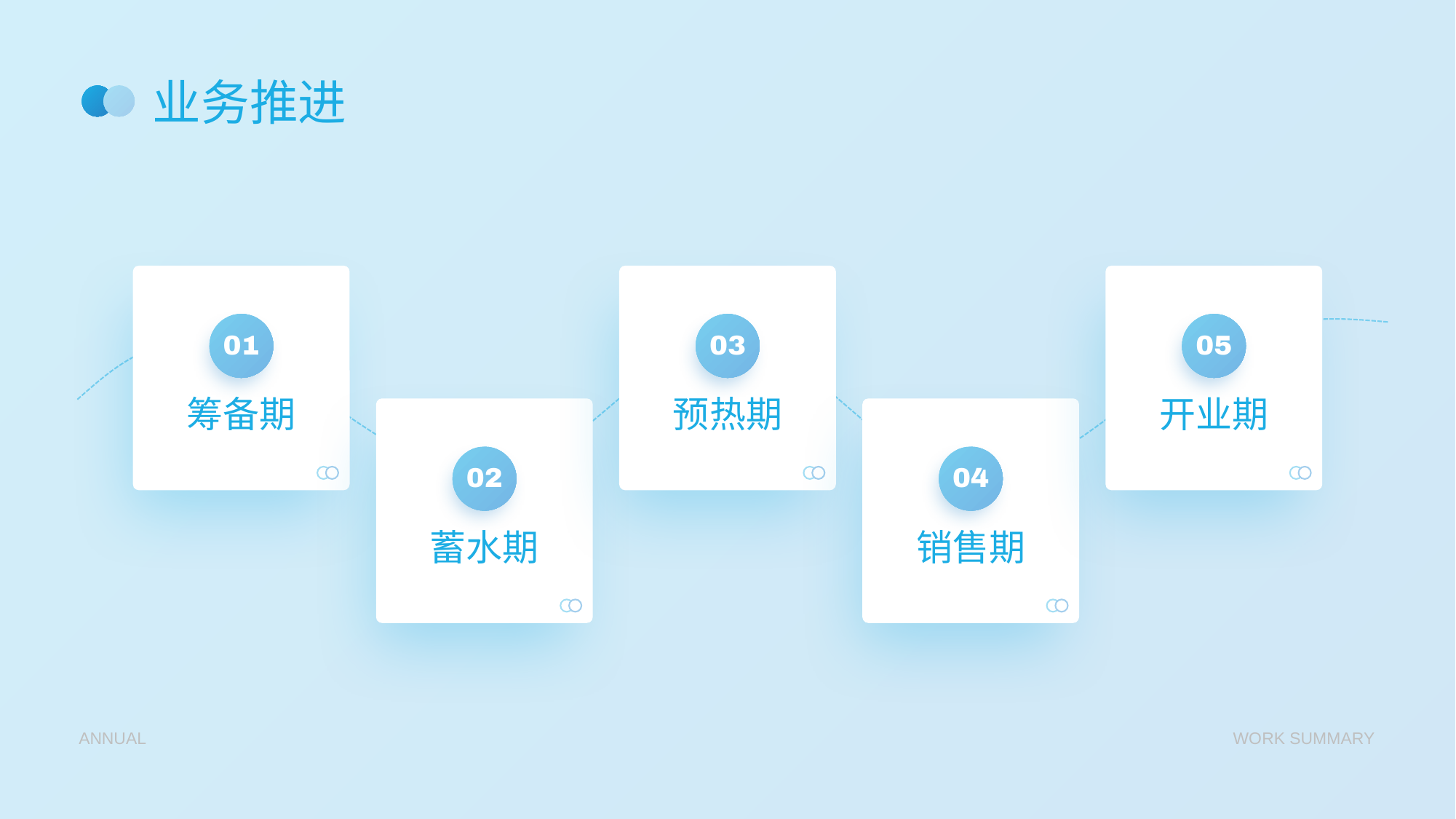

# 业务推进

01
筹备期

03
预热期

05
开业期

02
蓄水期

04
销售期